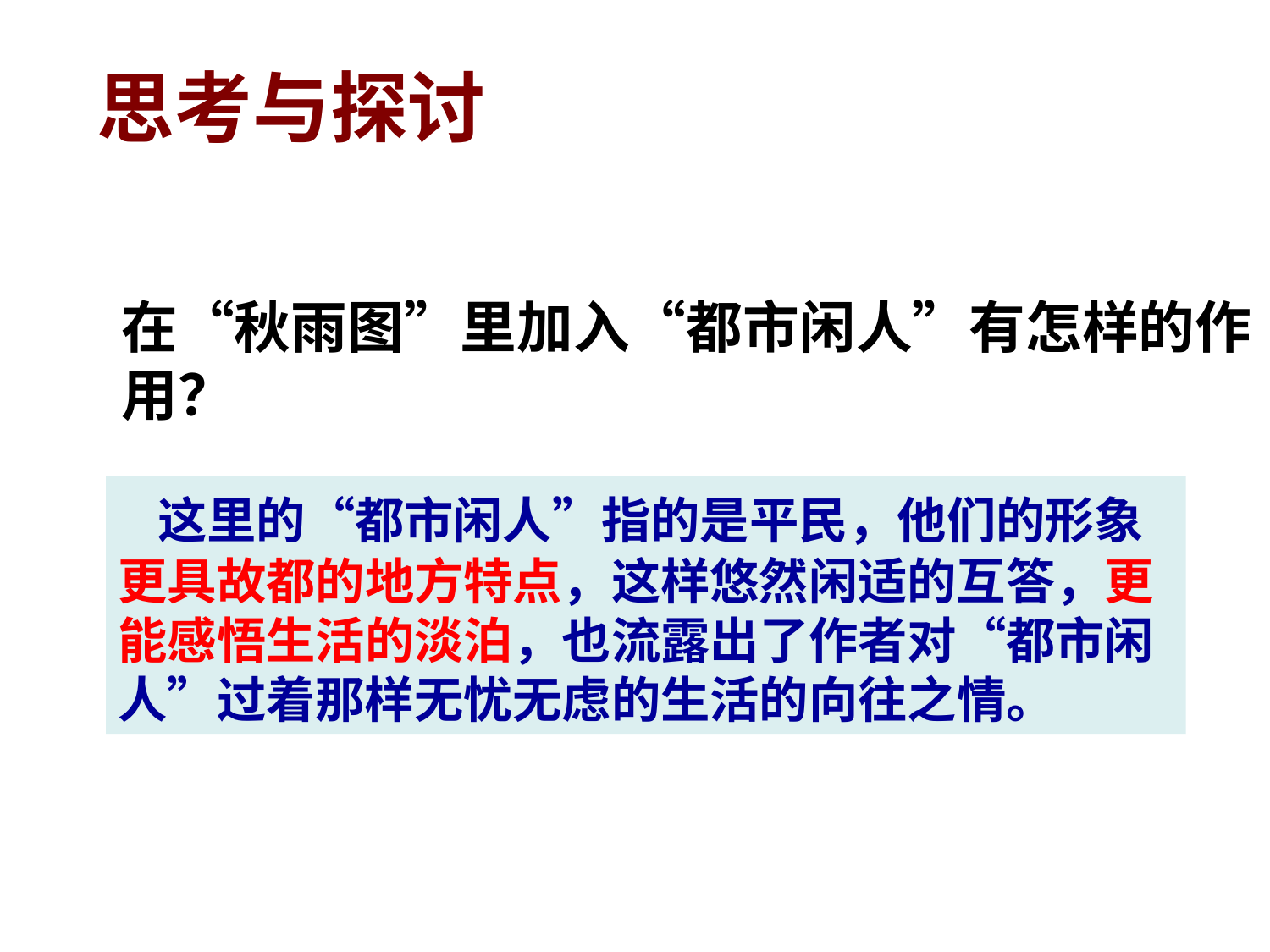

思考与探讨
在“秋雨图”里加入“都市闲人”有怎样的作用？
  这里的“都市闲人”指的是平民，他们的形象更具故都的地方特点，这样悠然闲适的互答，更能感悟生活的淡泊，也流露出了作者对“都市闲人”过着那样无忧无虑的生活的向往之情。